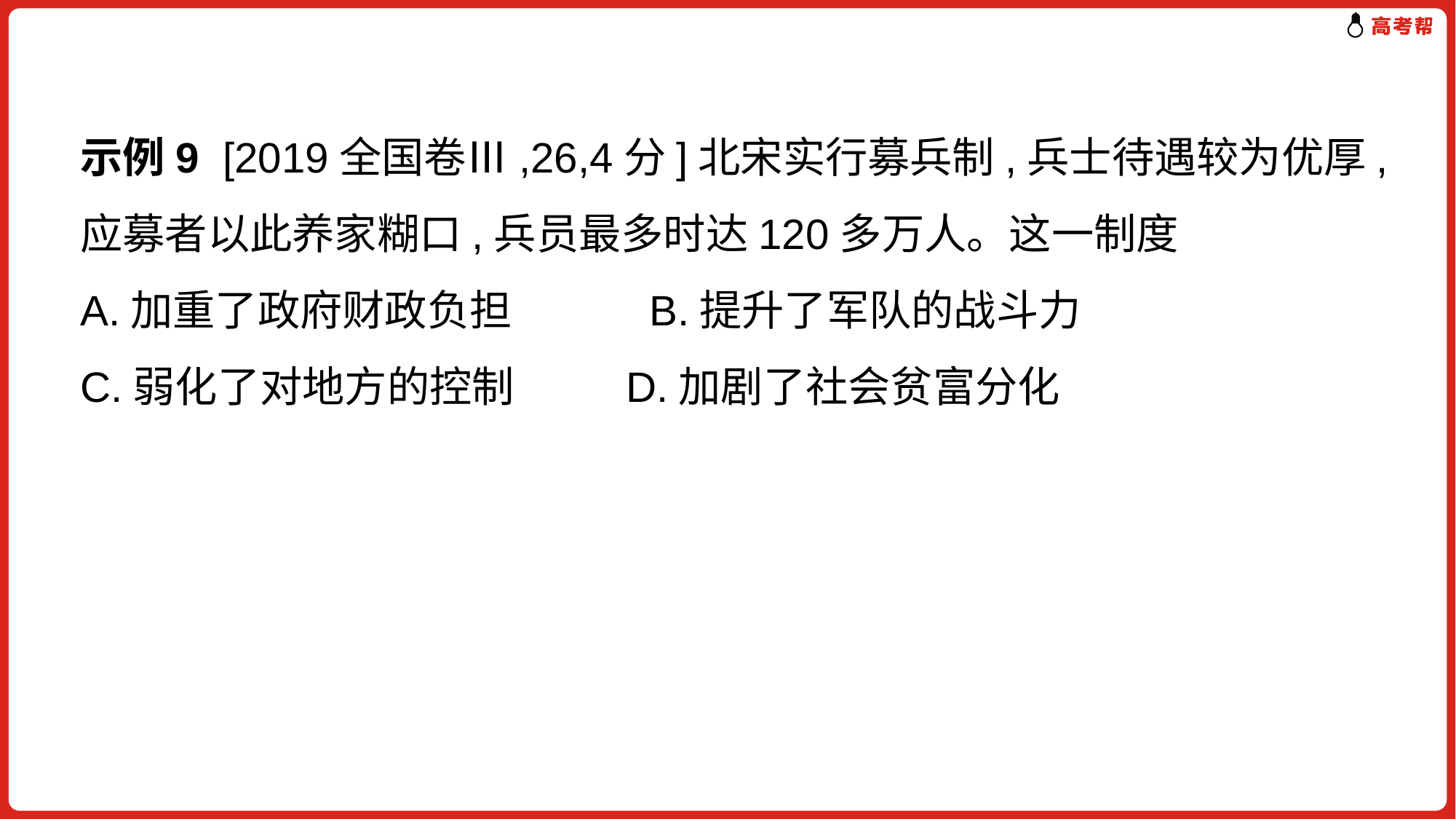

示例9  [2019全国卷Ⅲ,26,4分]北宋实行募兵制,兵士待遇较为优厚,应募者以此养家糊口,兵员最多时达120多万人。这一制度
A.加重了政府财政负担　　　B.提升了军队的战斗力
C.弱化了对地方的控制　　	D.加剧了社会贫富分化